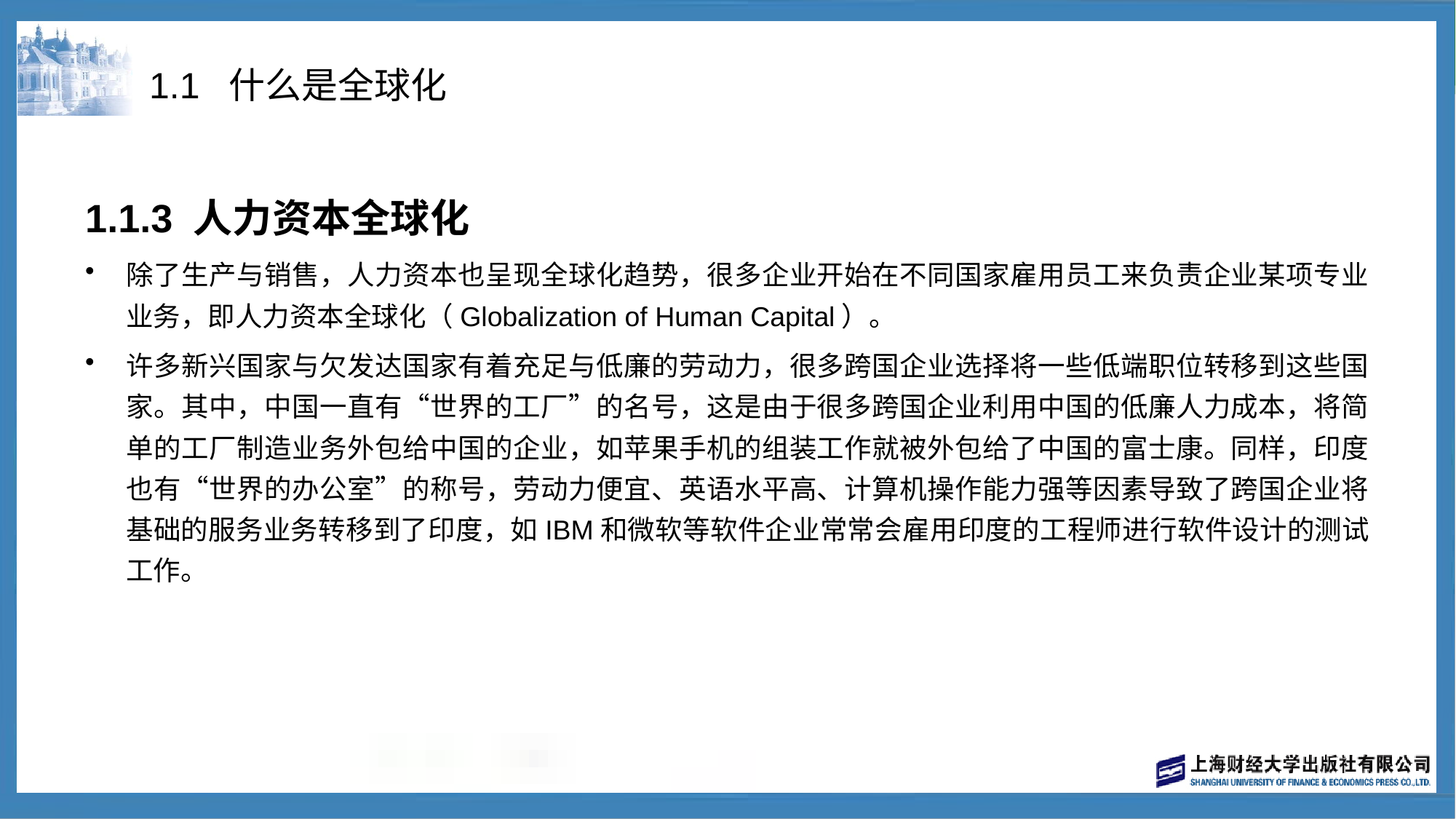

# 1.1  什么是全球化
1.1.3 人力资本全球化
除了生产与销售，人力资本也呈现全球化趋势，很多企业开始在不同国家雇用员工来负责企业某项专业业务，即人力资本全球化（Globalization of Human Capital）。
许多新兴国家与欠发达国家有着充足与低廉的劳动力，很多跨国企业选择将一些低端职位转移到这些国家。其中，中国一直有“世界的工厂”的名号，这是由于很多跨国企业利用中国的低廉人力成本，将简单的工厂制造业务外包给中国的企业，如苹果手机的组装工作就被外包给了中国的富士康。同样，印度也有“世界的办公室”的称号，劳动力便宜、英语水平高、计算机操作能力强等因素导致了跨国企业将基础的服务业务转移到了印度，如IBM和微软等软件企业常常会雇用印度的工程师进行软件设计的测试工作。